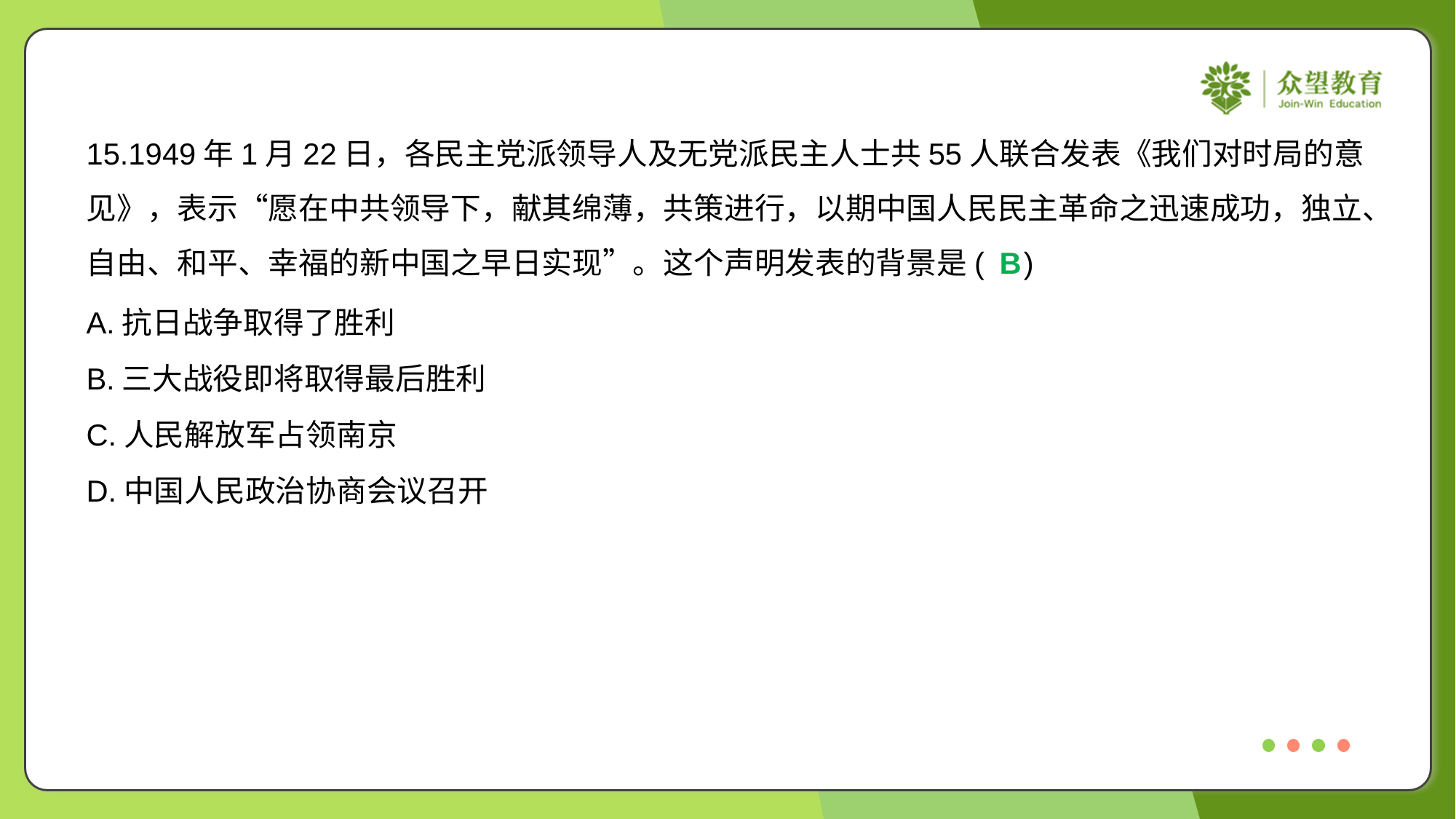

15.1949年1月22日，各民主党派领导人及无党派民主人士共55人联合发表《我们对时局的意
见》，表示“愿在中共领导下，献其绵薄，共策进行，以期中国人民民主革命之迅速成功，独立、
自由、和平、幸福的新中国之早日实现”。这个声明发表的背景是(     )
B
A.抗日战争取得了胜利
B.三大战役即将取得最后胜利
C.人民解放军占领南京
D.中国人民政治协商会议召开